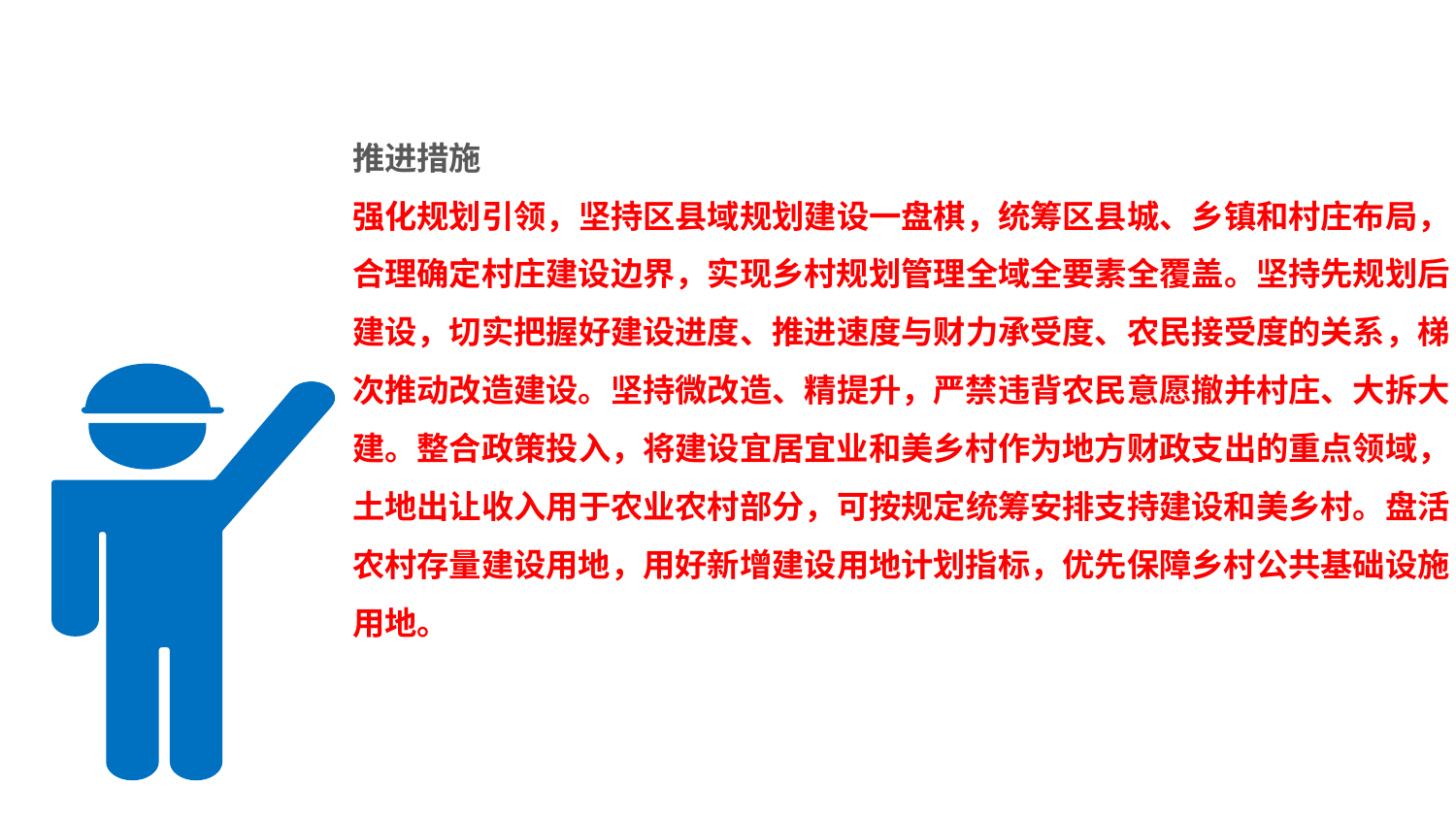

#
推进措施
强化规划引领，坚持区县域规划建设一盘棋，统筹区县城、乡镇和村庄布局，合理确定村庄建设边界，实现乡村规划管理全域全要素全覆盖。坚持先规划后建设，切实把握好建设进度、推进速度与财力承受度、农民接受度的关系，梯次推动改造建设。坚持微改造、精提升，严禁违背农民意愿撤并村庄、大拆大建。整合政策投入，将建设宜居宜业和美乡村作为地方财政支出的重点领域，土地出让收入用于农业农村部分，可按规定统筹安排支持建设和美乡村。盘活农村存量建设用地，用好新增建设用地计划指标，优先保障乡村公共基础设施用地。